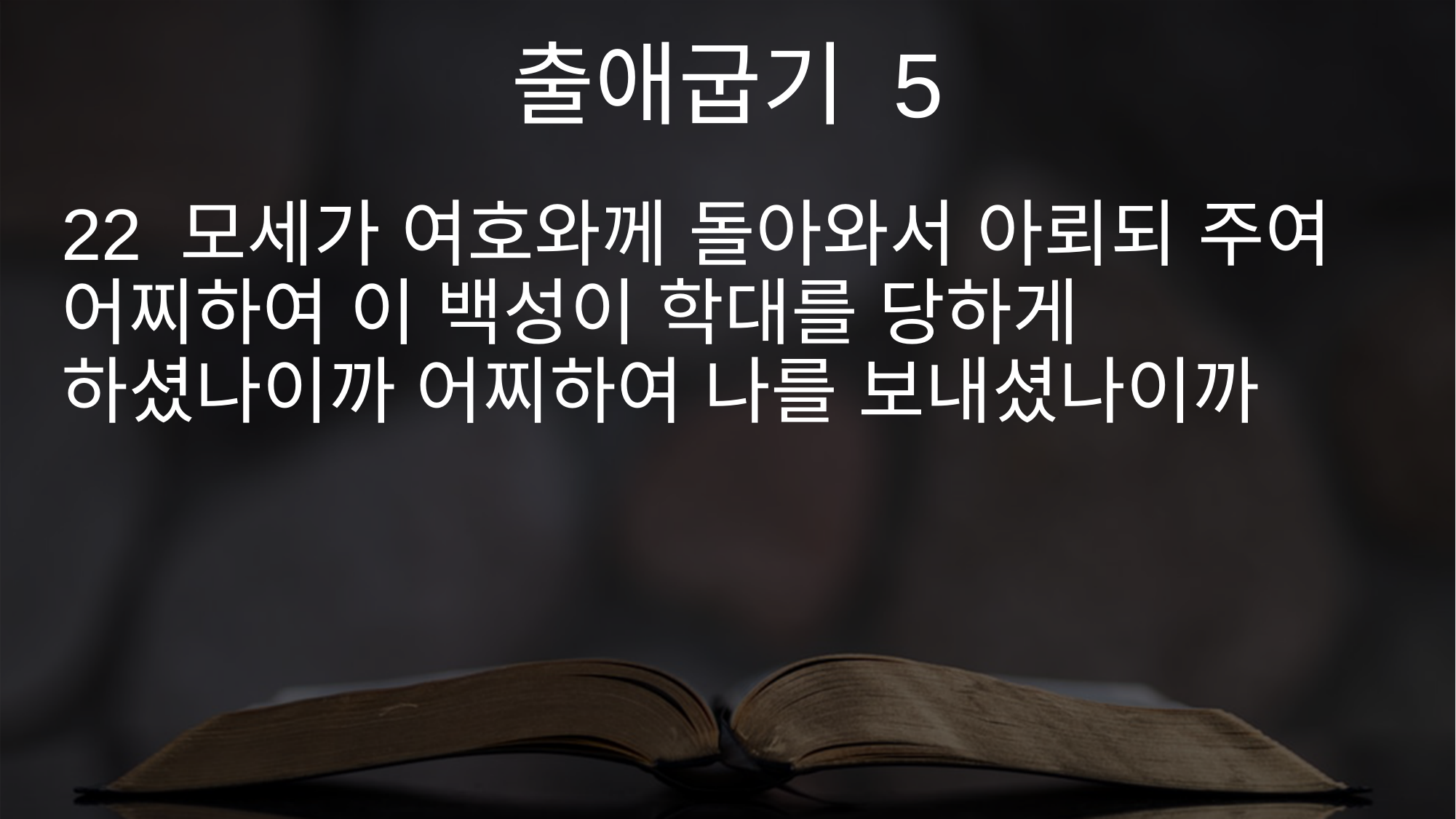

출애굽기 5
22 모세가 여호와께 돌아와서 아뢰되 주여 어찌하여 이 백성이 학대를 당하게 하셨나이까 어찌하여 나를 보내셨나이까